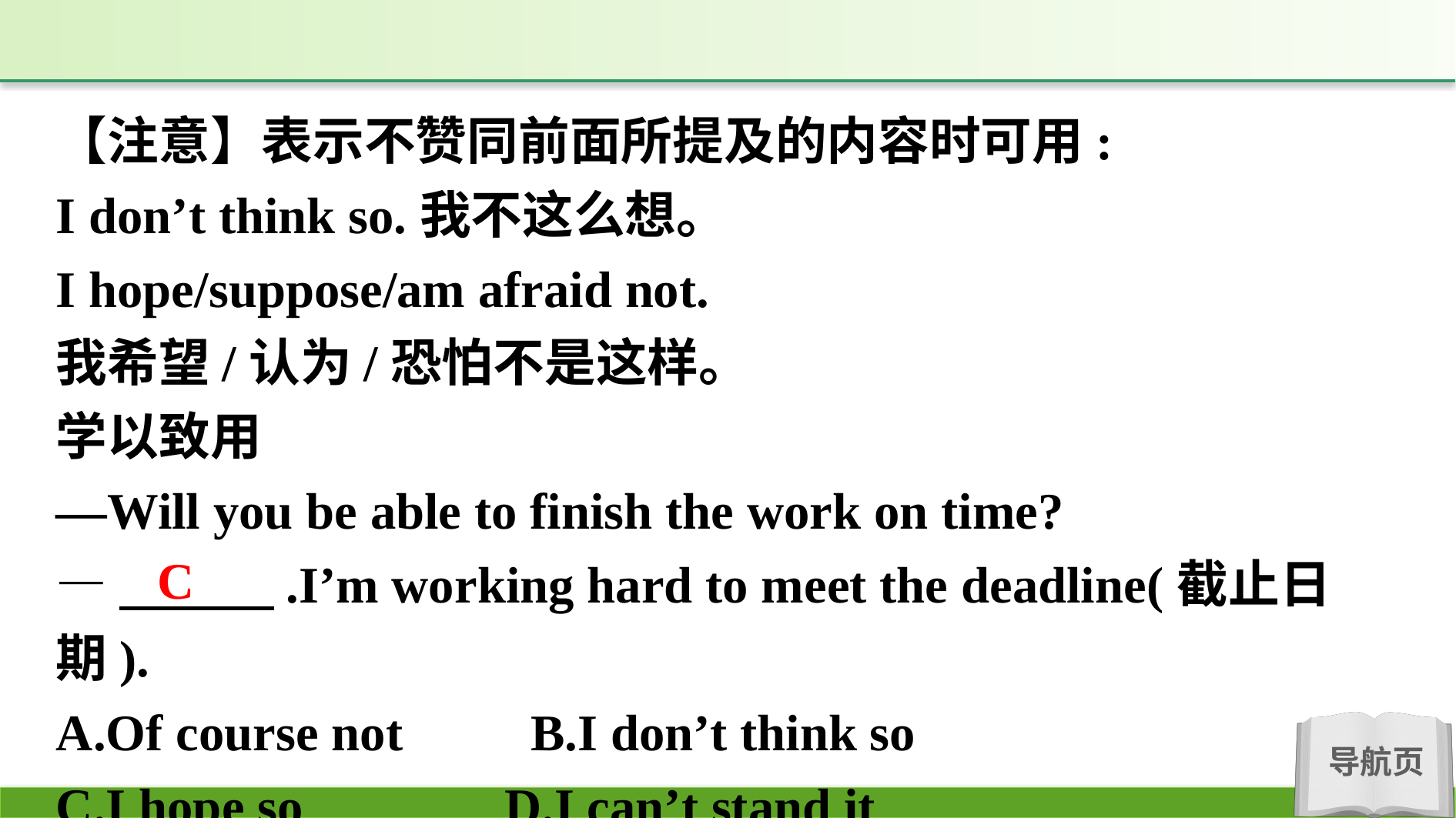

【注意】表示不赞同前面所提及的内容时可用:
I don’t think so.我不这么想。
I hope/suppose/am afraid not.
我希望/认为/恐怕不是这样。
学以致用
—Will you be able to finish the work on time?
—　　　.I’m working hard to meet the deadline(截止日期).
A.Of course not　　B.I don’t think so
C.I hope so		    D.I can’t stand it
C